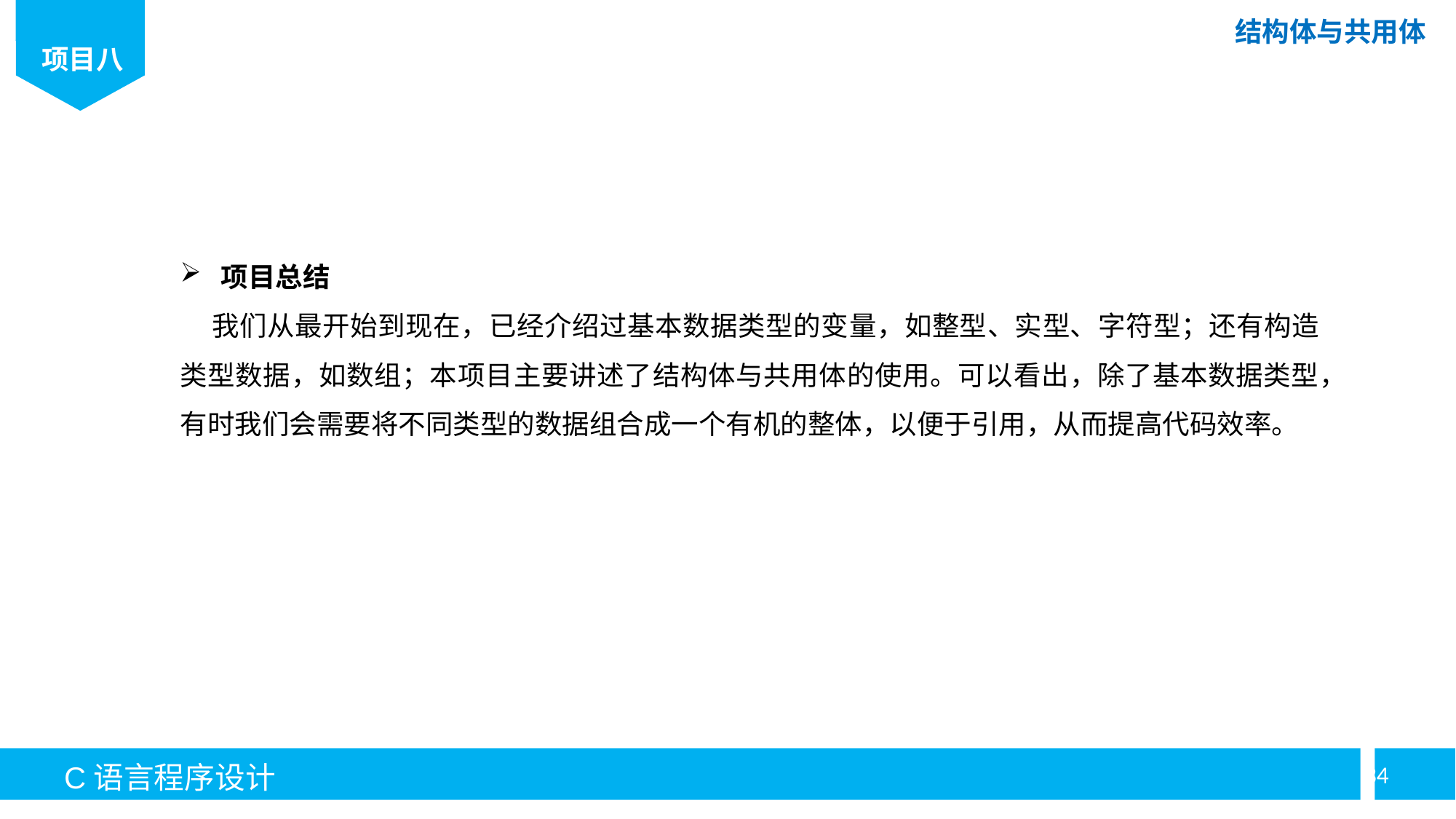

项目总结
我们从最开始到现在，已经介绍过基本数据类型的变量，如整型、实型、字符型；还有构造类型数据，如数组；本项目主要讲述了结构体与共用体的使用。可以看出，除了基本数据类型，有时我们会需要将不同类型的数据组合成一个有机的整体，以便于引用，从而提高代码效率。